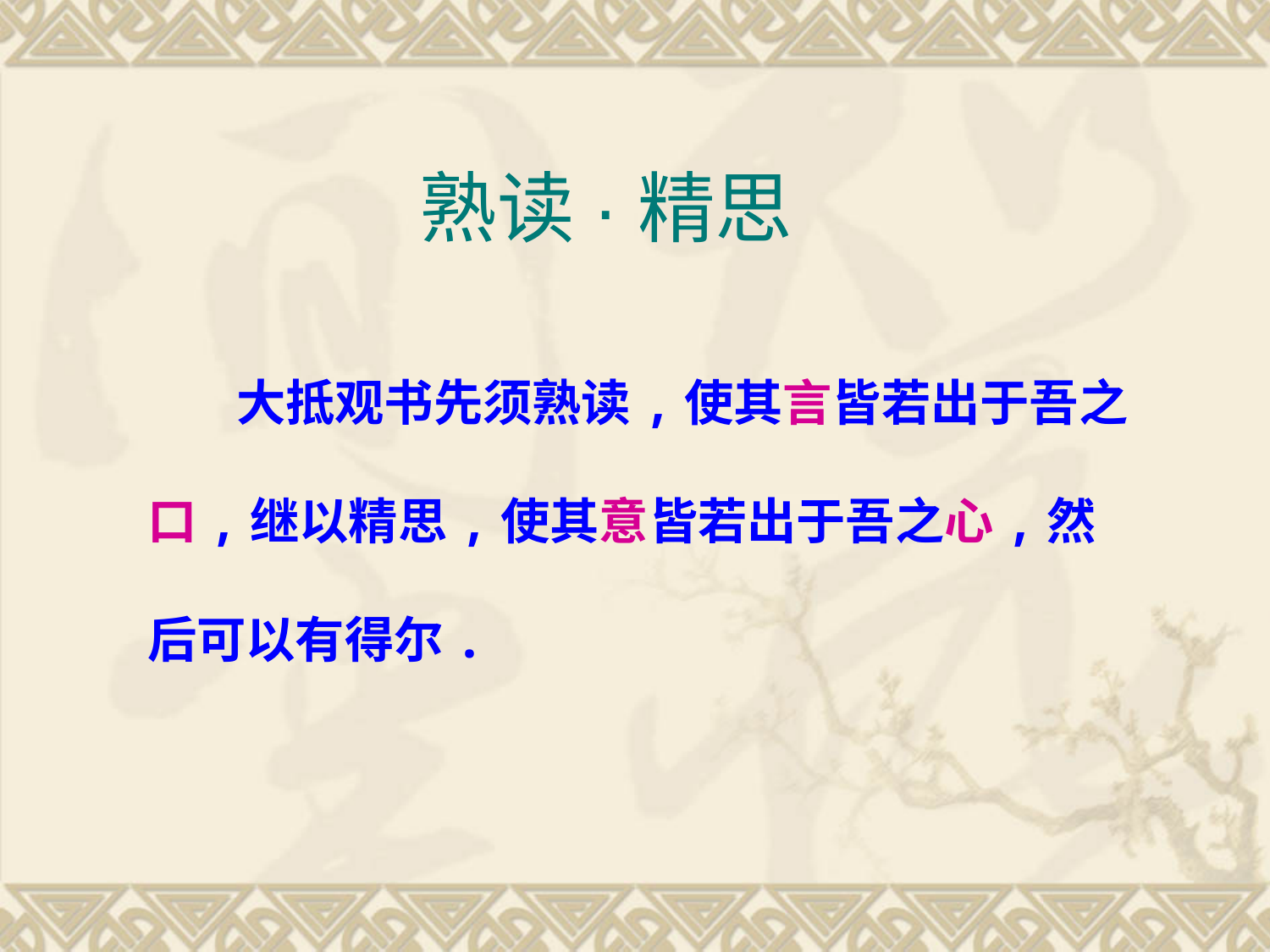

# 熟读·精思
       大抵观书先须熟读,使其言皆若出于吾之口,继以精思,使其意皆若出于吾之心,然后可以有得尔.